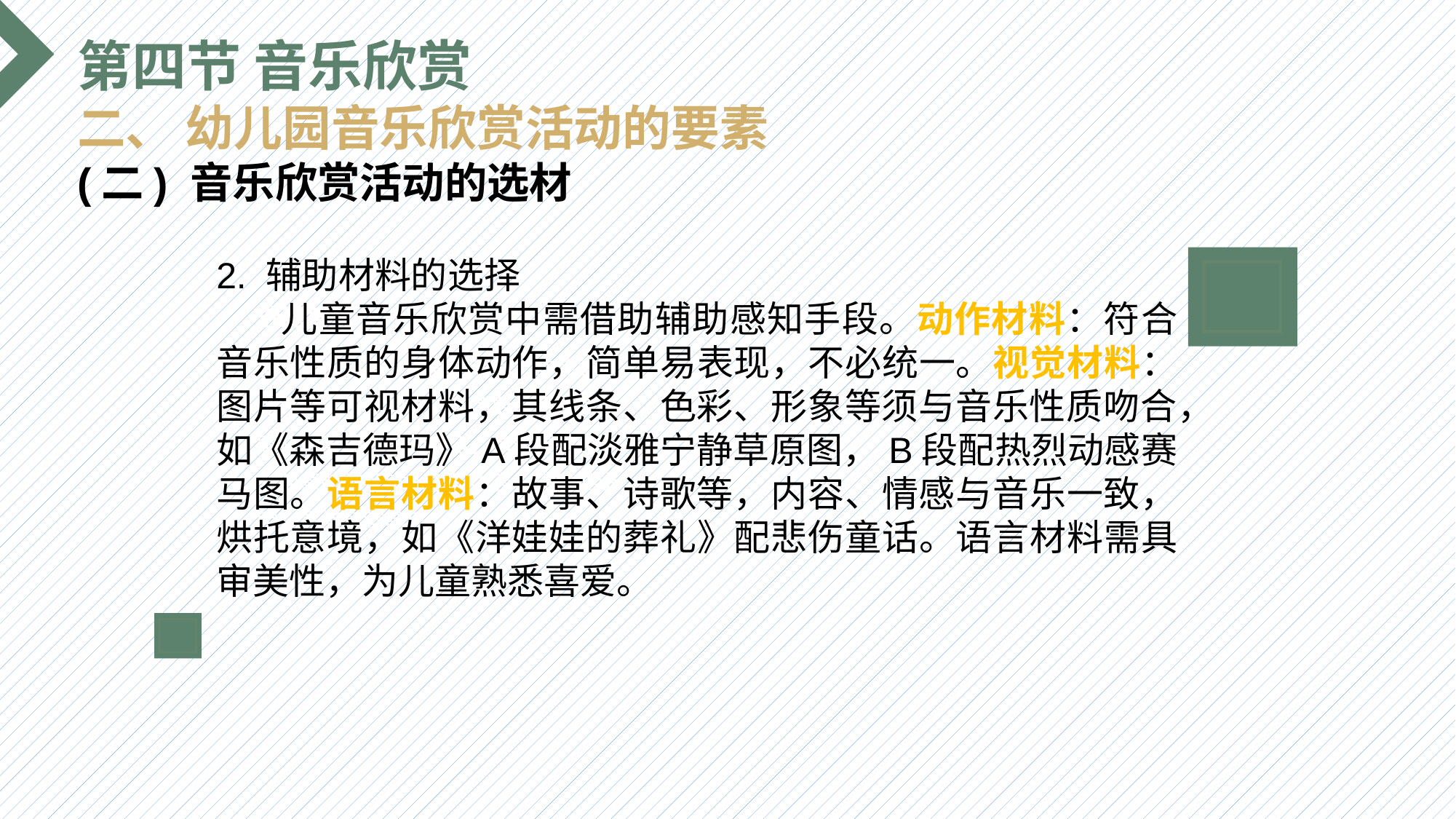

第四节 音乐欣赏
二、 幼儿园音乐欣赏活动的要素
(二) 音乐欣赏活动的选材

2. 辅助材料的选择
      儿童音乐欣赏中需借助辅助感知手段。动作材料：符合音乐性质的身体动作，简单易表现，不必统一。视觉材料：图片等可视材料，其线条、色彩、形象等须与音乐性质吻合，如《森吉德玛》A段配淡雅宁静草原图，B段配热烈动感赛马图。语言材料：故事、诗歌等，内容、情感与音乐一致，烘托意境，如《洋娃娃的葬礼》配悲伤童话。语言材料需具审美性，为儿童熟悉喜爱。

选题背景
输入您的内容，请简要说明，言简意赅即可输入您的内容，请简要说明，言简意赅即可输入您的内容，请简要说明，言简意赅即可输入您的内容，请简要说明，言简意赅即可